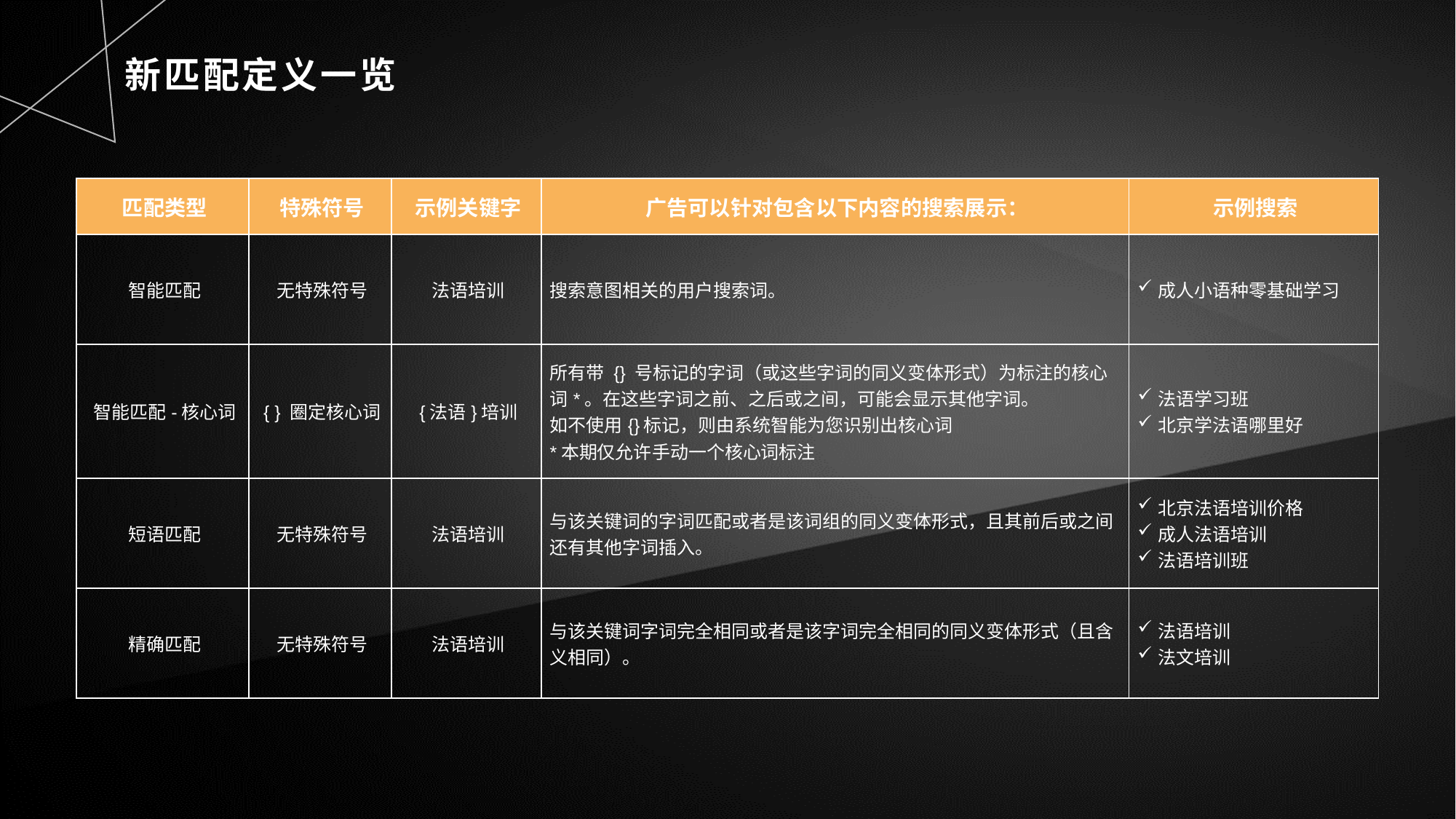

新匹配定义一览
| 匹配类型 | 特殊符号 | 示例关键字 | 广告可以针对包含以下内容的搜索展示： | 示例搜索 |
| --- | --- | --- | --- | --- |
| 智能匹配 | 无特殊符号 | 法语培训 | 搜索意图相关的用户搜索词。 | 成人小语种零基础学习 |
| 智能匹配-核心词 | { } 圈定核心词 | {法语}培训 | 所有带 {} 号标记的字词（或这些字词的同义变体形式）为标注的核心词\*。在这些字词之前、之后或之间，可能会显示其他字词。 如不使用{}标记，则由系统智能为您识别出核心词 \*本期仅允许手动一个核心词标注 | 法语学习班 北京学法语哪里好 |
| 短语匹配 | 无特殊符号 | 法语培训 | 与该关键词的字词匹配或者是该词组的同义变体形式，且其前后或之间还有其他字词插入。 | 北京法语培训价格 成人法语培训 法语培训班 |
| 精确匹配 | 无特殊符号 | 法语培训 | 与该关键词字词完全相同或者是该字词完全相同的同义变体形式（且含义相同）。 | 法语培训 法文培训 |